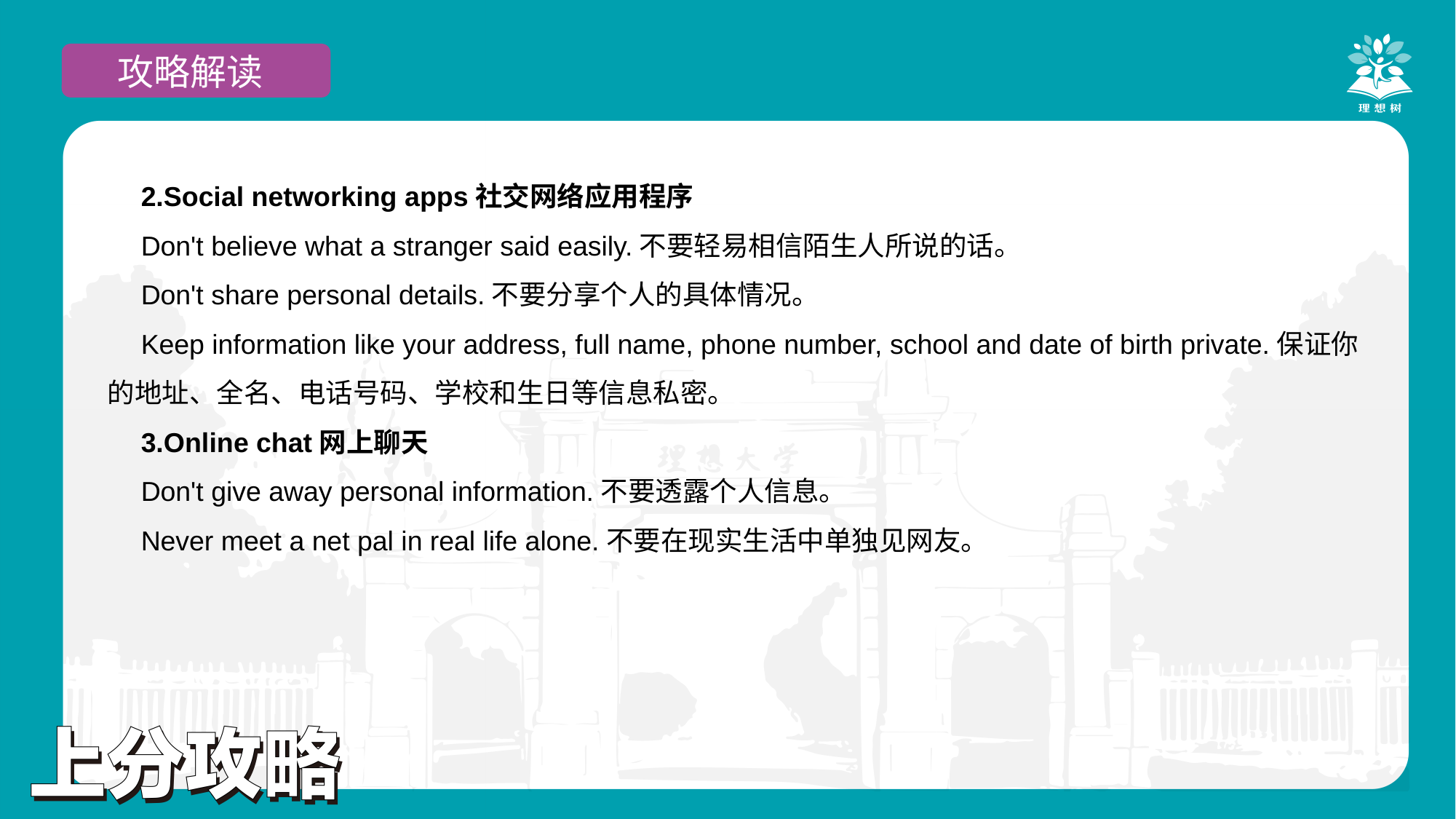

攻略解读
2.Social networking apps社交网络应用程序
Don't believe what a stranger said easily.不要轻易相信陌生人所说的话。
Don't share personal details.不要分享个人的具体情况。
Keep information like your address, full name, phone number, school and date of birth private.保证你的地址、全名、电话号码、学校和生日等信息私密。
3.Online chat网上聊天
Don't give away personal information.不要透露个人信息。
Never meet a net pal in real life alone.不要在现实生活中单独见网友。